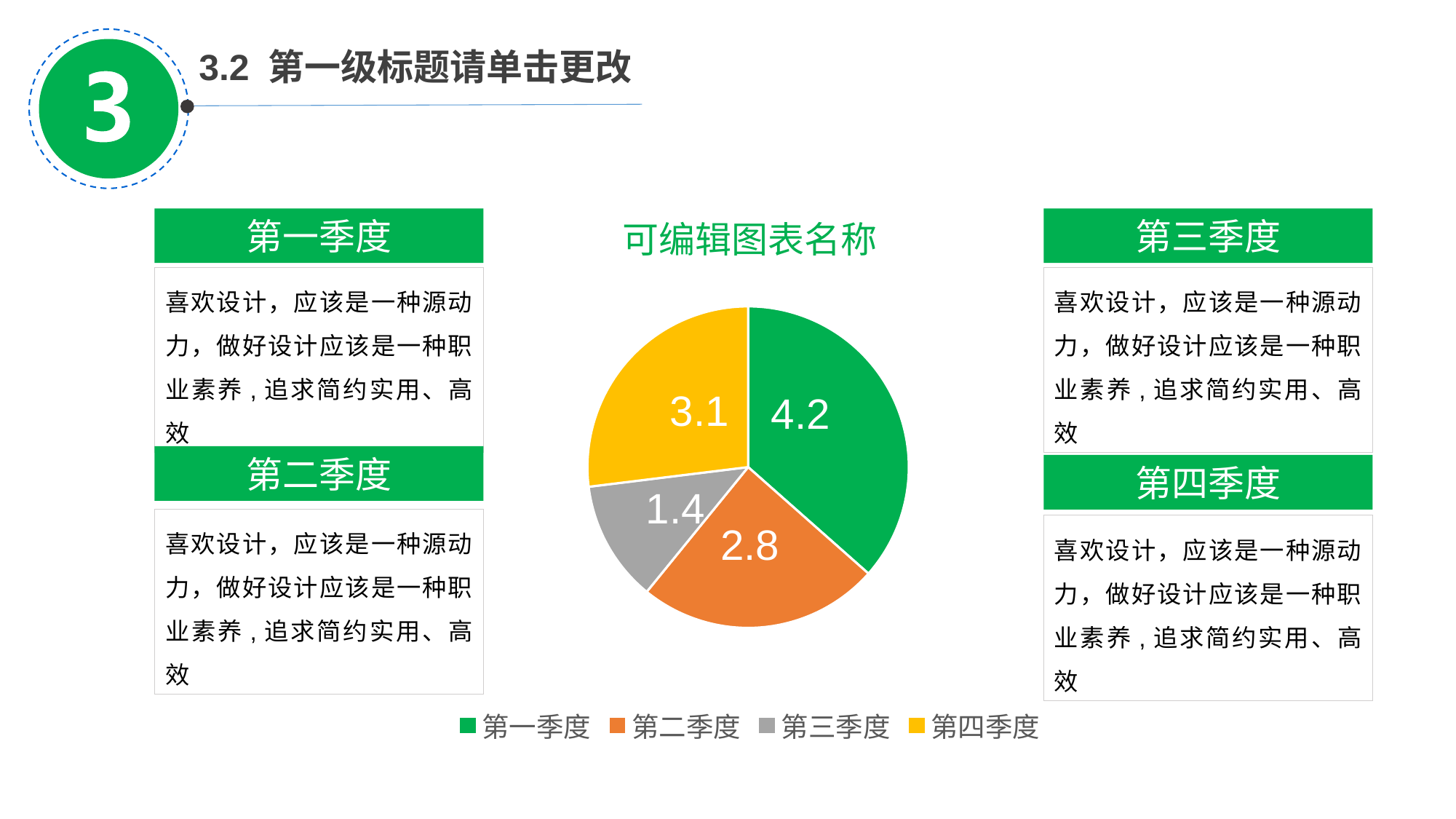

3.2 第一级标题请单击更改

### Chart: 可编辑图表名称

| Category | 销售额 |
|---|---|
| 第一季度 | 4.2 |
| 第二季度 | 2.8 |
| 第三季度 | 1.4 |
| 第四季度 | 3.1 |
第一季度
喜欢设计，应该是一种源动力，做好设计应该是一种职业素养,追求简约实用、高效
第三季度
喜欢设计，应该是一种源动力，做好设计应该是一种职业素养,追求简约实用、高效
第二季度
喜欢设计，应该是一种源动力，做好设计应该是一种职业素养,追求简约实用、高效
第四季度
喜欢设计，应该是一种源动力，做好设计应该是一种职业素养,追求简约实用、高效